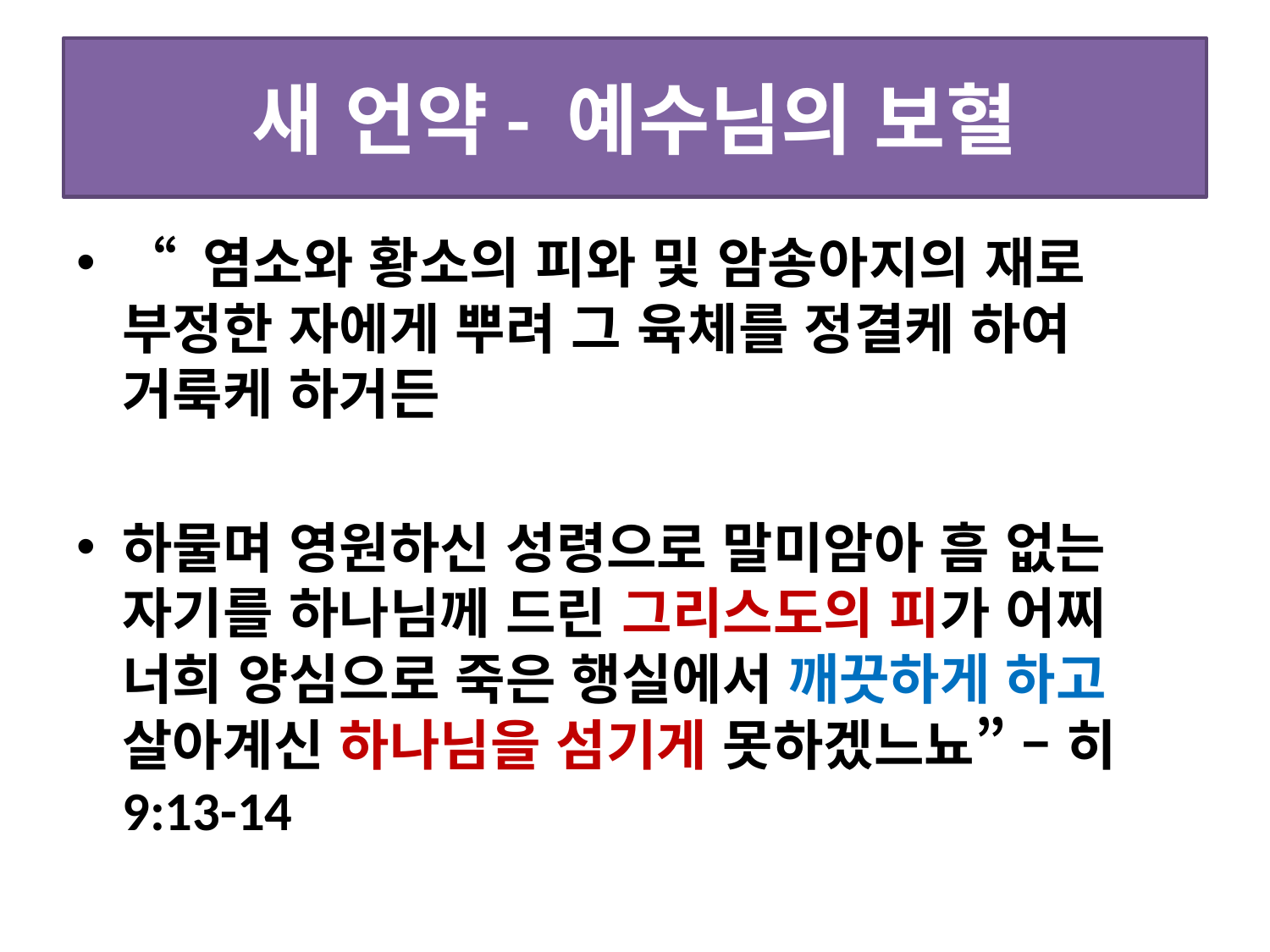

# 새 언약- 예수님의 보혈
“ 염소와 황소의 피와 및 암송아지의 재로 부정한 자에게 뿌려 그 육체를 정결케 하여 거룩케 하거든

하물며 영원하신 성령으로 말미암아 흠 없는 자기를 하나님께 드린 그리스도의 피가 어찌 너희 양심으로 죽은 행실에서 깨끗하게 하고 살아계신 하나님을 섬기게 못하겠느뇨” – 히 9:13-14